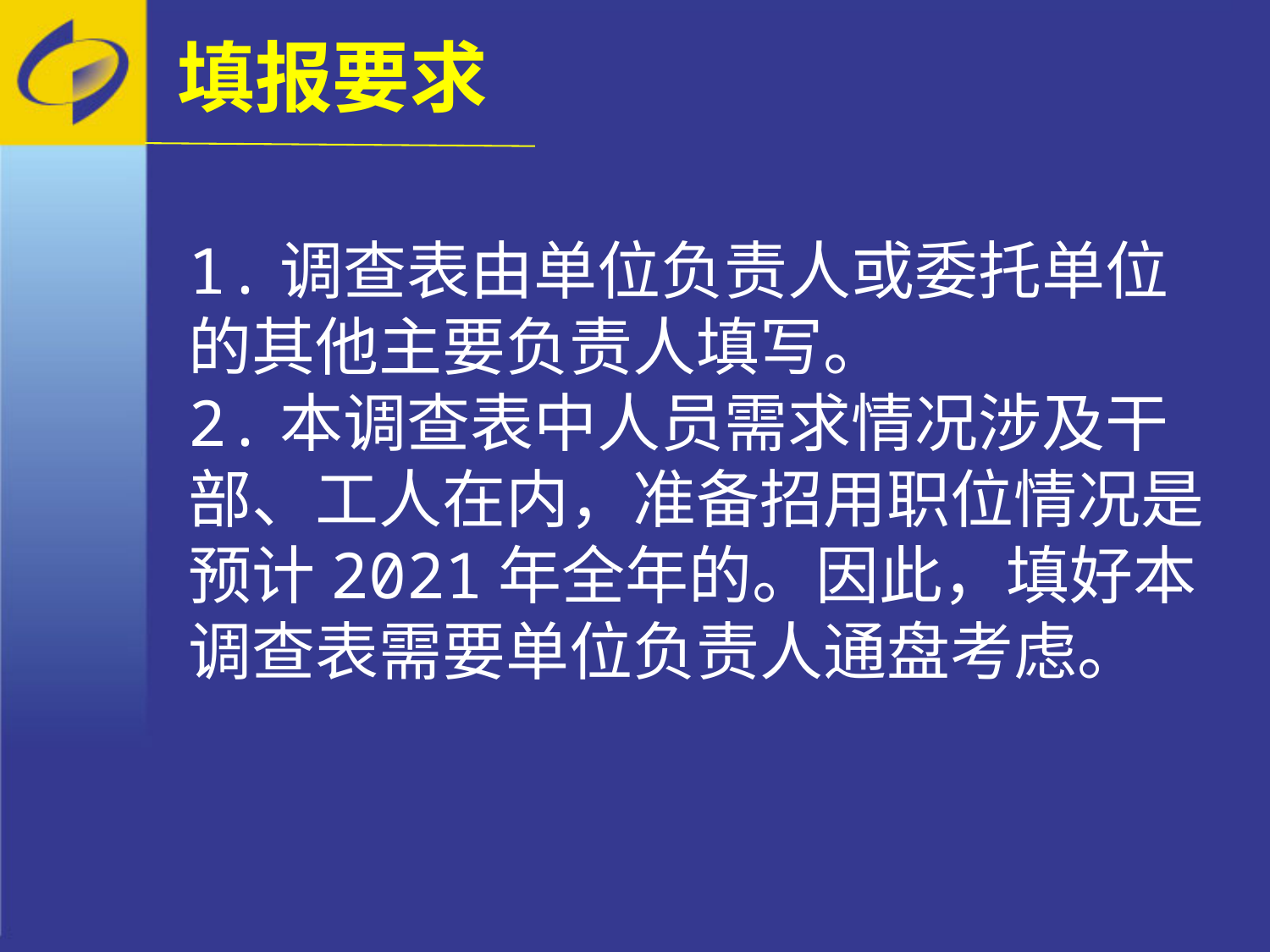

填报要求
1.调查表由单位负责人或委托单位的其他主要负责人填写。
2.本调查表中人员需求情况涉及干部、工人在内，准备招用职位情况是预计2021年全年的。因此，填好本调查表需要单位负责人通盘考虑。